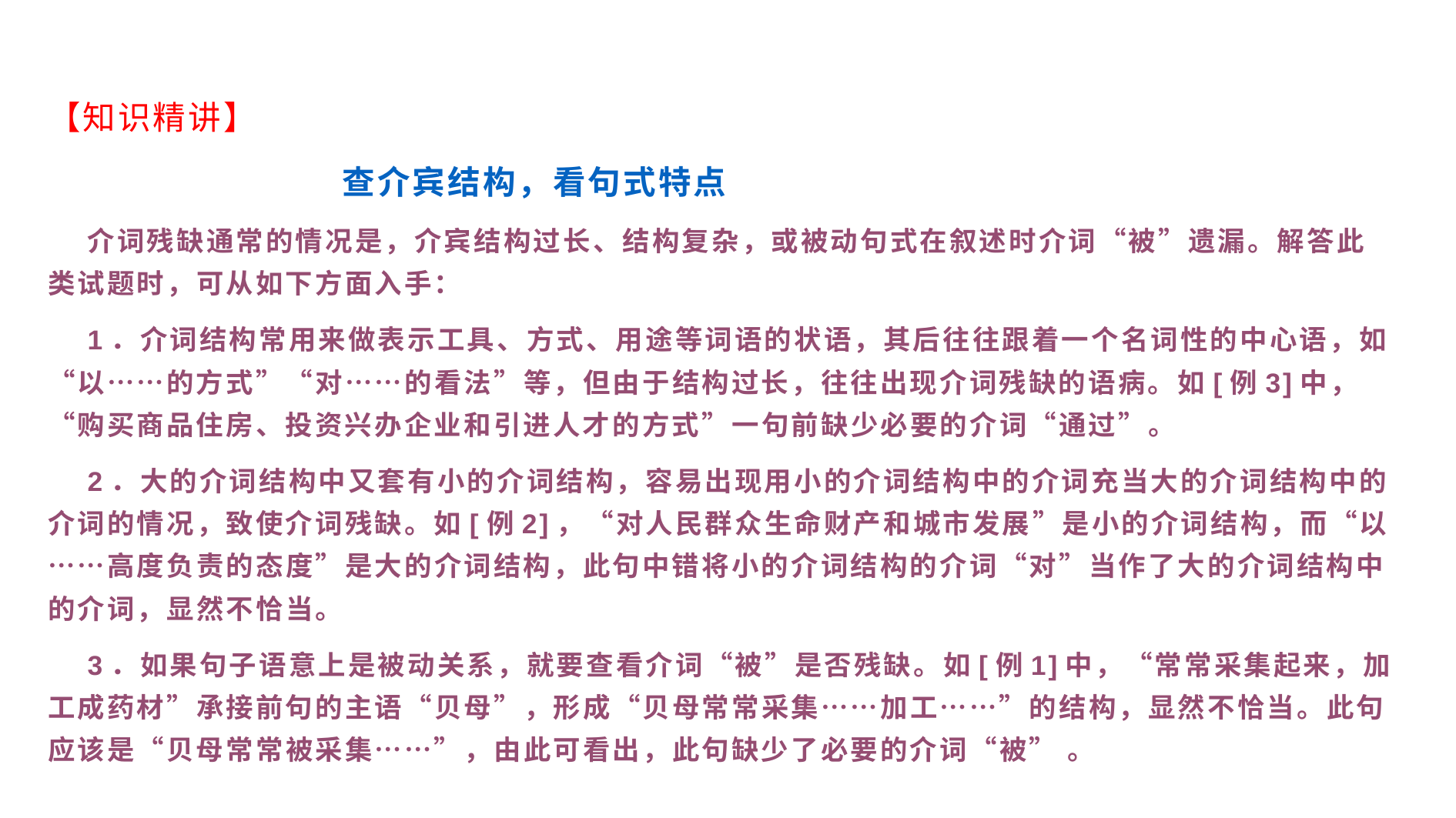

【知识精讲】
                                                查介宾结构，看句式特点
    介词残缺通常的情况是，介宾结构过长、结构复杂，或被动句式在叙述时介词“被”遗漏。解答此类试题时，可从如下方面入手：
    1．介词结构常用来做表示工具、方式、用途等词语的状语，其后往往跟着一个名词性的中心语，如“以……的方式”“对……的看法”等，但由于结构过长，往往出现介词残缺的语病。如[例3]中，“购买商品住房、投资兴办企业和引进人才的方式”一句前缺少必要的介词“通过”。
    2．大的介词结构中又套有小的介词结构，容易出现用小的介词结构中的介词充当大的介词结构中的介词的情况，致使介词残缺。如[例2]，“对人民群众生命财产和城市发展”是小的介词结构，而“以……高度负责的态度”是大的介词结构，此句中错将小的介词结构的介词“对”当作了大的介词结构中的介词，显然不恰当。
    3．如果句子语意上是被动关系，就要查看介词“被”是否残缺。如[例1]中，“常常采集起来，加工成药材”承接前句的主语“贝母”，形成“贝母常常采集……加工……”的结构，显然不恰当。此句应该是“贝母常常被采集……”，由此可看出，此句缺少了必要的介词“被” 。